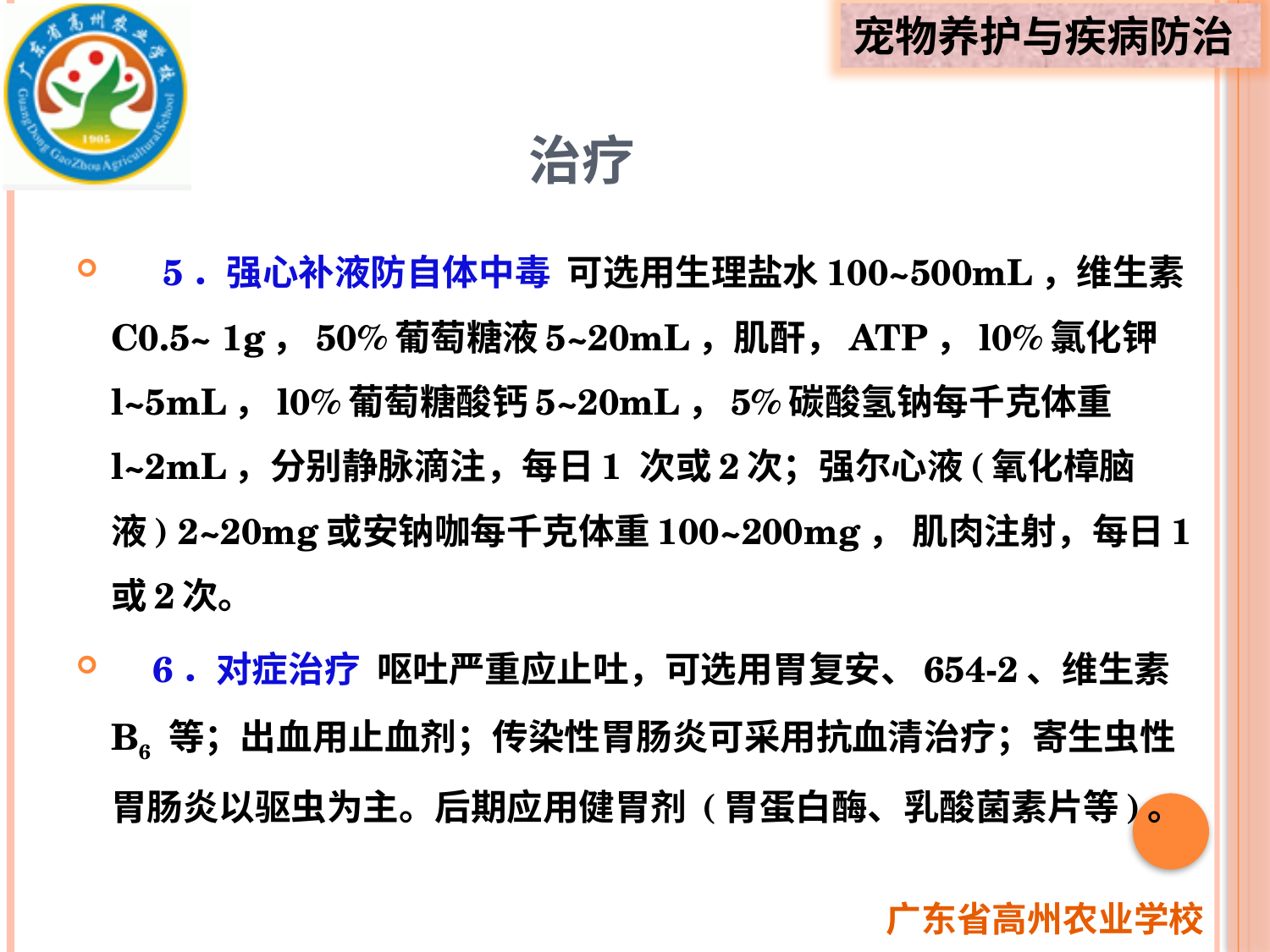

# 治疗
     5．强心补液防自体中毒  可选用生理盐水100~500mL，维生素C0.5~ 1g，50%葡萄糖液5~20mL，肌酐，ATP，l0%氯化钾l~5mL，l0%葡萄糖酸钙5~20mL，5%碳酸氢钠每千克体重l~2mL，分别静脉滴注，每日1 次或2次；强尔心液(氧化樟脑液) 2~20mg或安钠咖每千克体重100~200mg， 肌肉注射，每日1或2次。
    6．对症治疗  呕吐严重应止吐，可选用胃复安、654-2、维生素B6 等；出血用止血剂；传染性胃肠炎可采用抗血清治疗；寄生虫性胃肠炎以驱虫为主。后期应用健胃剂 (胃蛋白酶、乳酸菌素片等)。